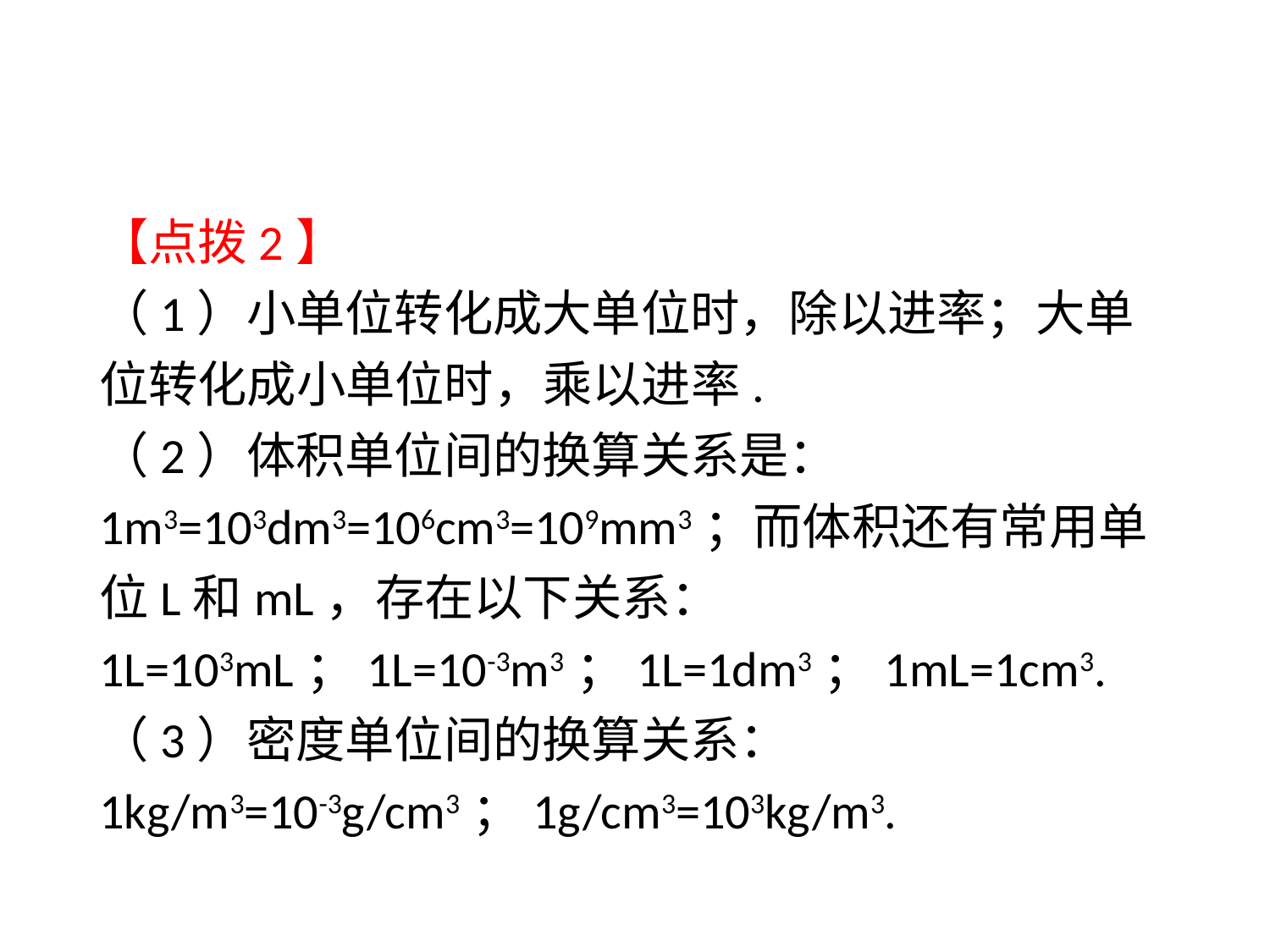

【点拨2】
（1）小单位转化成大单位时，除以进率；大单位转化成小单位时，乘以进率.
（2）体积单位间的换算关系是：1m3=103dm3=106cm3=109mm3；而体积还有常用单位L和mL，存在以下关系：
1L=103mL；1L=10-3m3；1L=1dm3；1mL=1cm3.
（3）密度单位间的换算关系：
1kg/m3=10-3g/cm3；1g/cm3=103kg/m3.